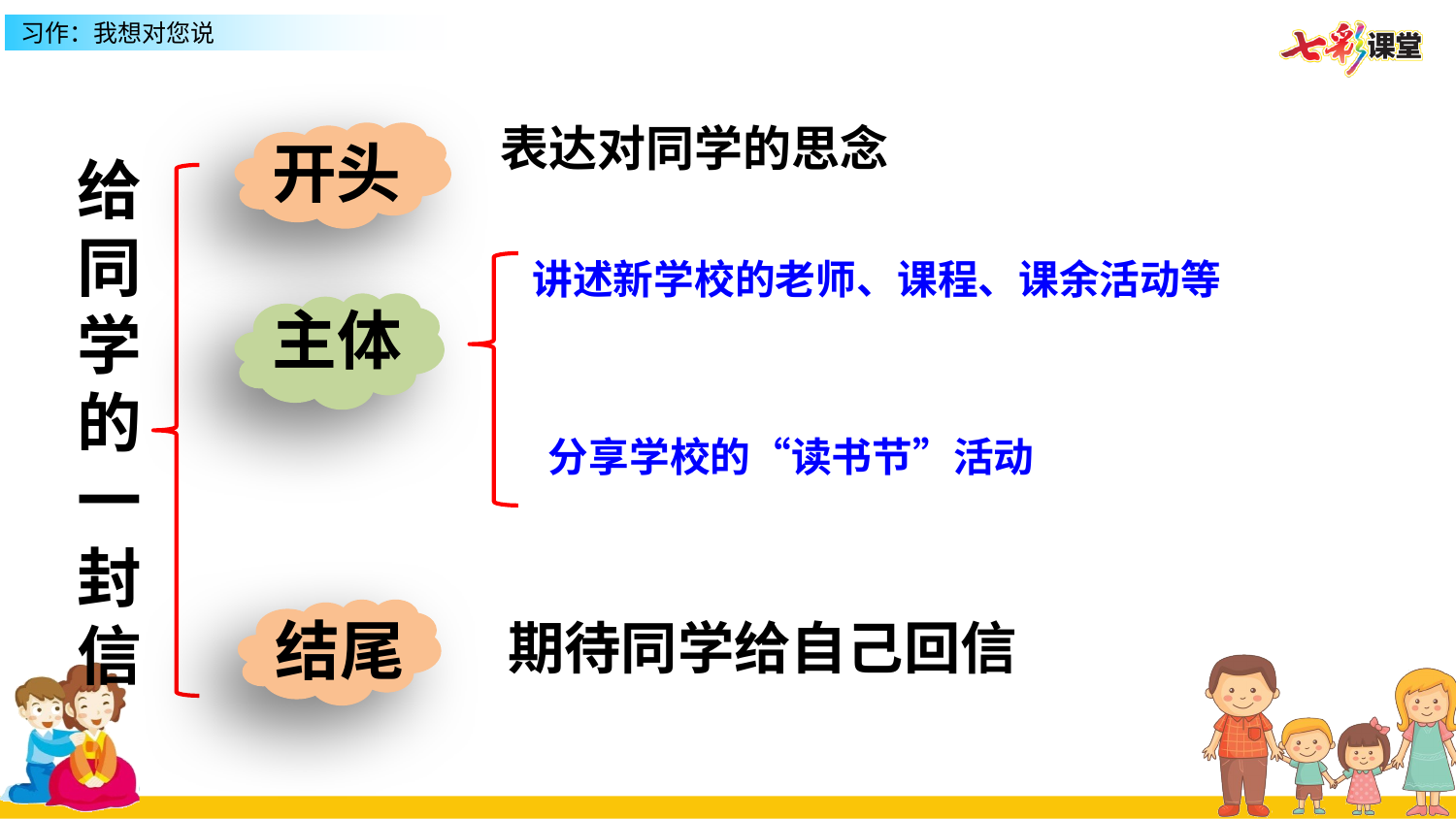

表达对同学的思念

开头
给同学的一封信

讲述新学校的老师、课程、课余活动等

主体

分享学校的“读书节”活动

结尾
期待同学给自己回信